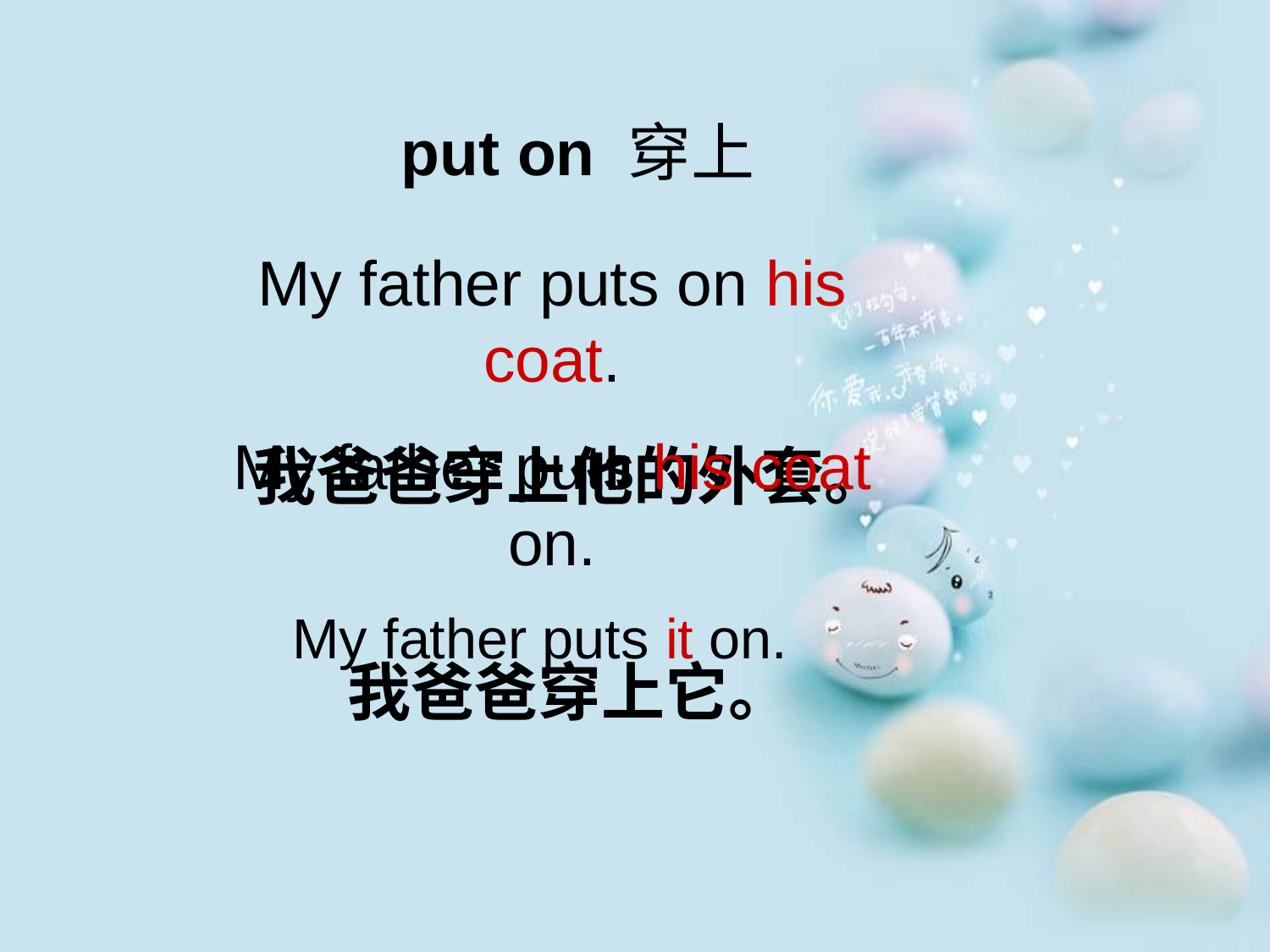

put on 穿上

我爸爸穿上他的外套。

我爸爸穿上它。

My father puts on his coat.
My father puts his coat on.
My father puts it on.